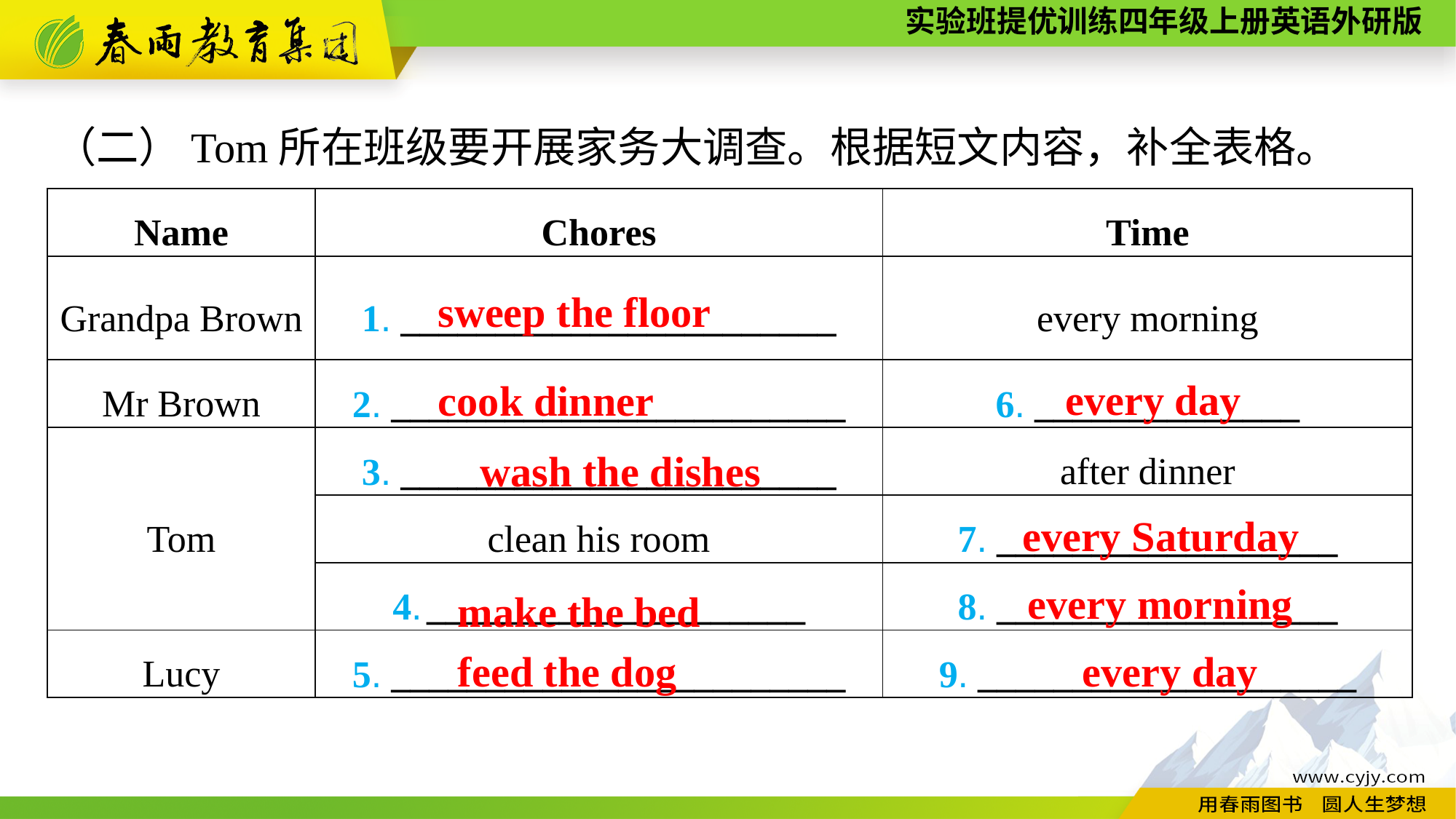

（二）Tom所在班级要开展家务大调查。根据短文内容，补全表格。
| Name | Chores | Time |
| --- | --- | --- |
| Grandpa Brown | 1. \_\_\_\_\_\_\_\_\_\_\_\_\_\_\_\_\_\_\_\_\_\_\_ | every morning |
| Mr Brown | 2. \_\_\_\_\_\_\_\_\_\_\_\_\_\_\_\_\_\_\_\_\_\_\_\_ | 6. \_\_\_\_\_\_\_\_\_\_\_\_\_\_ |
| Tom | 3. \_\_\_\_\_\_\_\_\_\_\_\_\_\_\_\_\_\_\_\_\_\_\_ | after dinner |
|  | clean his room | 7. \_\_\_\_\_\_\_\_\_\_\_\_\_\_\_\_\_\_ |
|  | 4. \_\_\_\_\_\_\_\_\_\_\_\_\_\_\_\_\_\_\_\_ | 8. \_\_\_\_\_\_\_\_\_\_\_\_\_\_\_\_\_\_ |
| Lucy | 5. \_\_\_\_\_\_\_\_\_\_\_\_\_\_\_\_\_\_\_\_\_\_\_\_ | 9. \_\_\_\_\_\_\_\_\_\_\_\_\_\_\_\_\_\_\_\_ |
sweep the floor
every day
cook dinner
wash the dishes
every Saturday
every morning
make the bed
every day
feed the dog